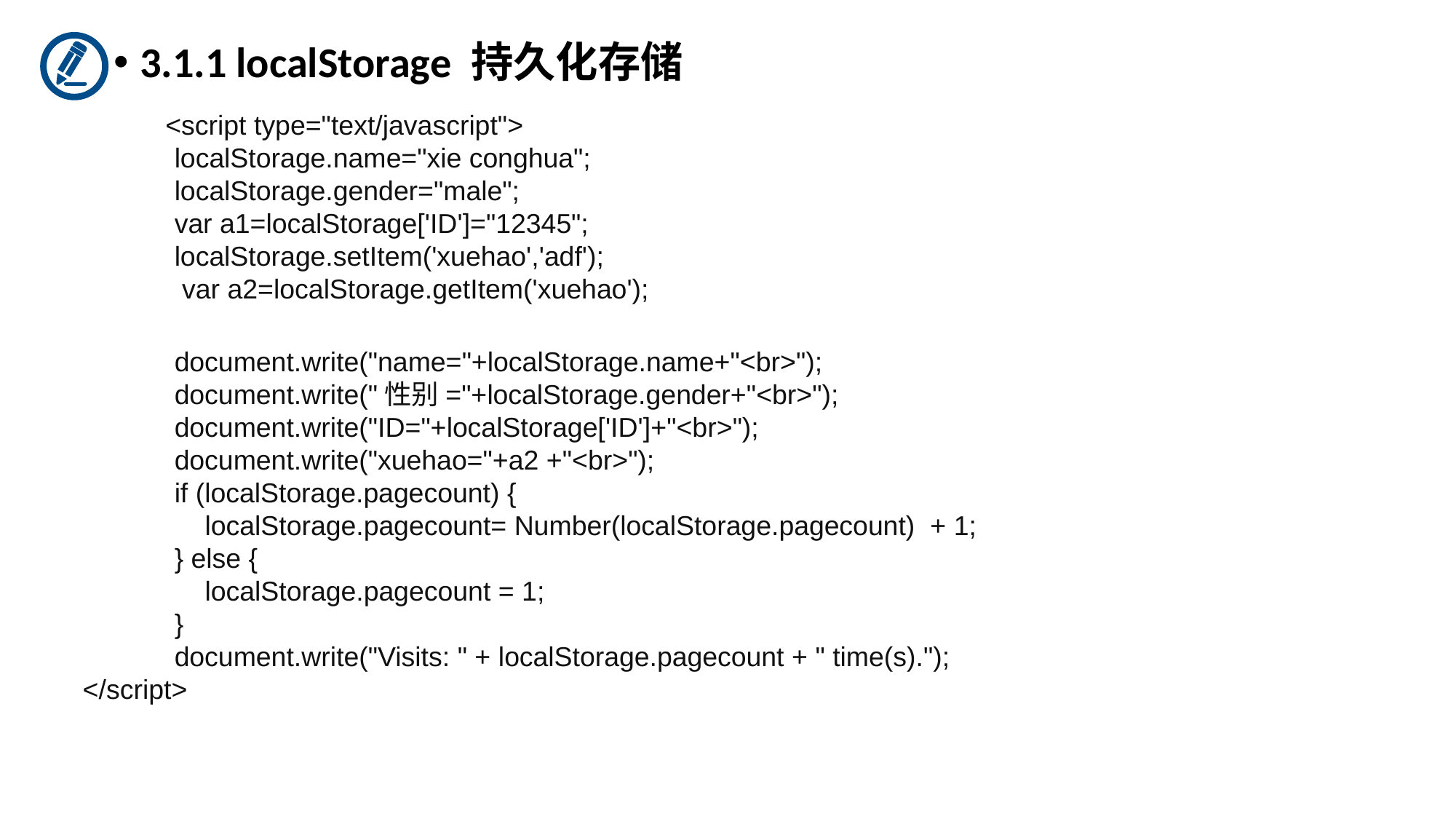

3.1.1 localStorage 持久化存储
           <script type="text/javascript">
            localStorage.name="xie conghua";
            localStorage.gender="male";
            var a1=localStorage['ID']="12345";
            localStorage.setItem('xuehao','adf');
             var a2=localStorage.getItem('xuehao');

            document.write("name="+localStorage.name+"<br>");
            document.write("性别="+localStorage.gender+"<br>");
            document.write("ID="+localStorage['ID']+"<br>");
            document.write("xuehao="+a2 +"<br>");
            if (localStorage.pagecount) {
                localStorage.pagecount= Number(localStorage.pagecount)  + 1;
            } else {
                localStorage.pagecount = 1;
            }
            document.write("Visits: " + localStorage.pagecount + " time(s).");
</script>